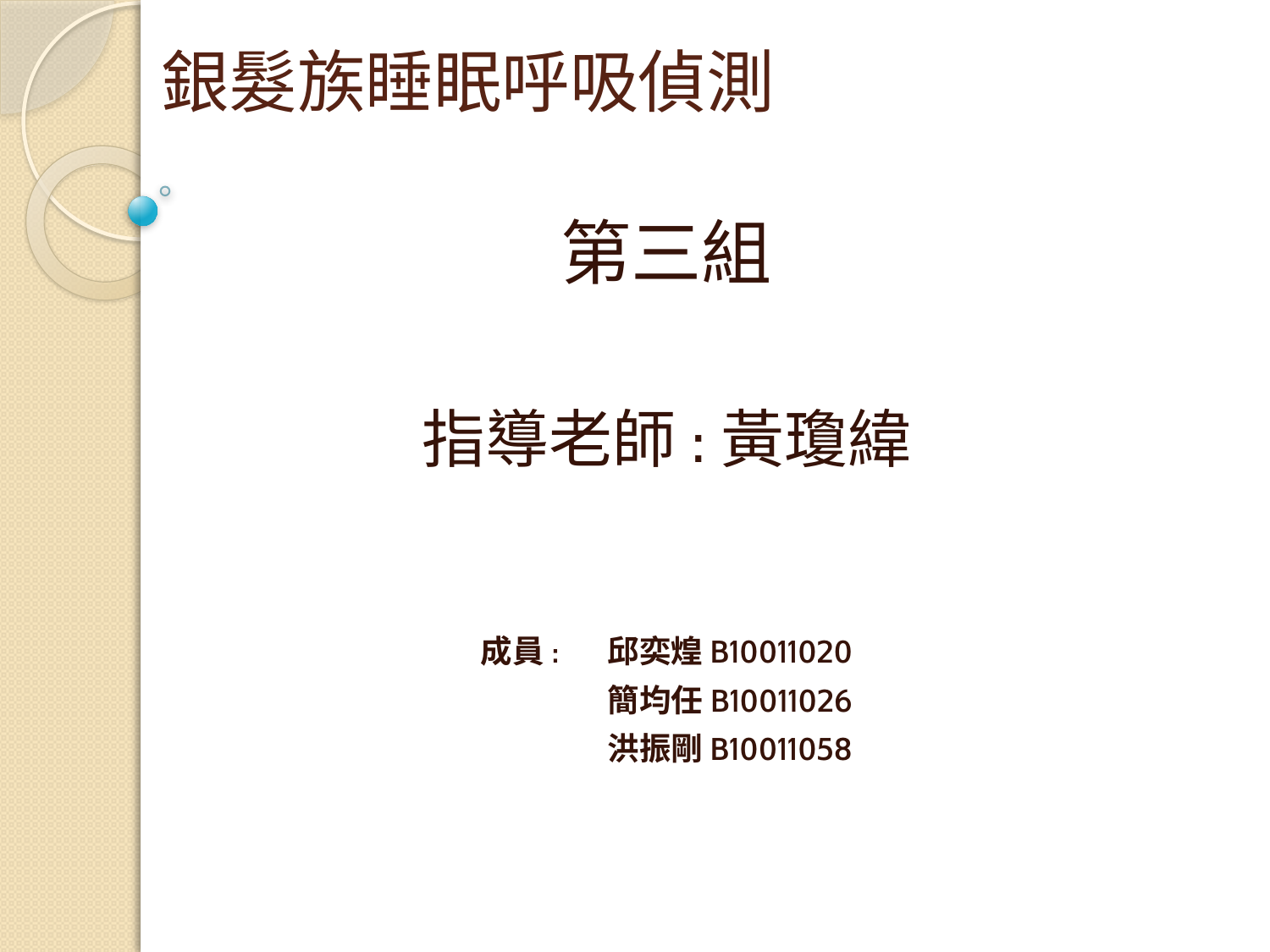

# 銀髮族睡眠呼吸偵測
第三組

指導老師:黃瓊緯

成員:	邱奕煌B10011020
	簡均任B10011026
	洪振剛B10011058